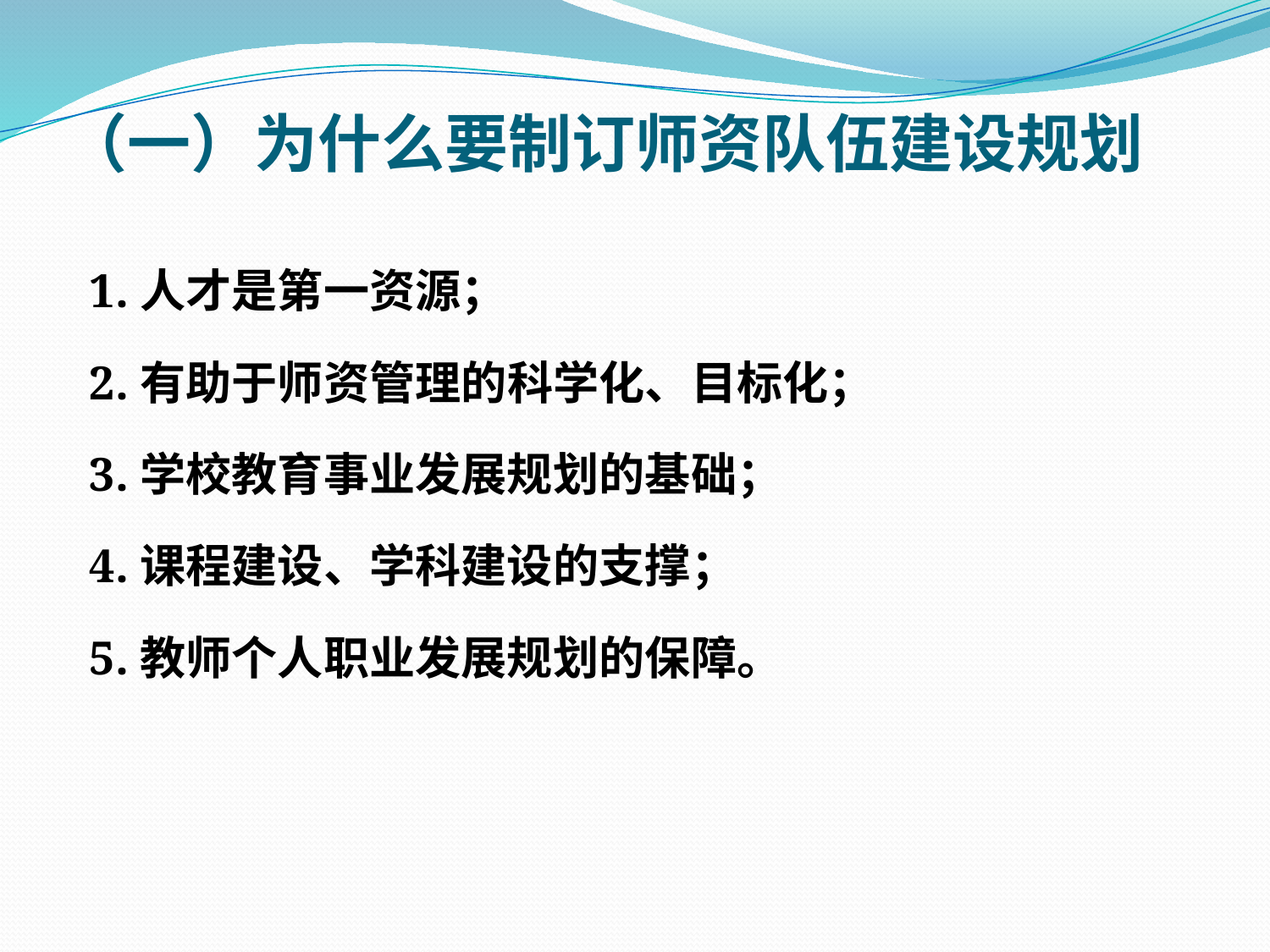

# （一）为什么要制订师资队伍建设规划
    1.人才是第一资源；
    2.有助于师资管理的科学化、目标化；
    3.学校教育事业发展规划的基础；
    4.课程建设、学科建设的支撑；
    5.教师个人职业发展规划的保障。